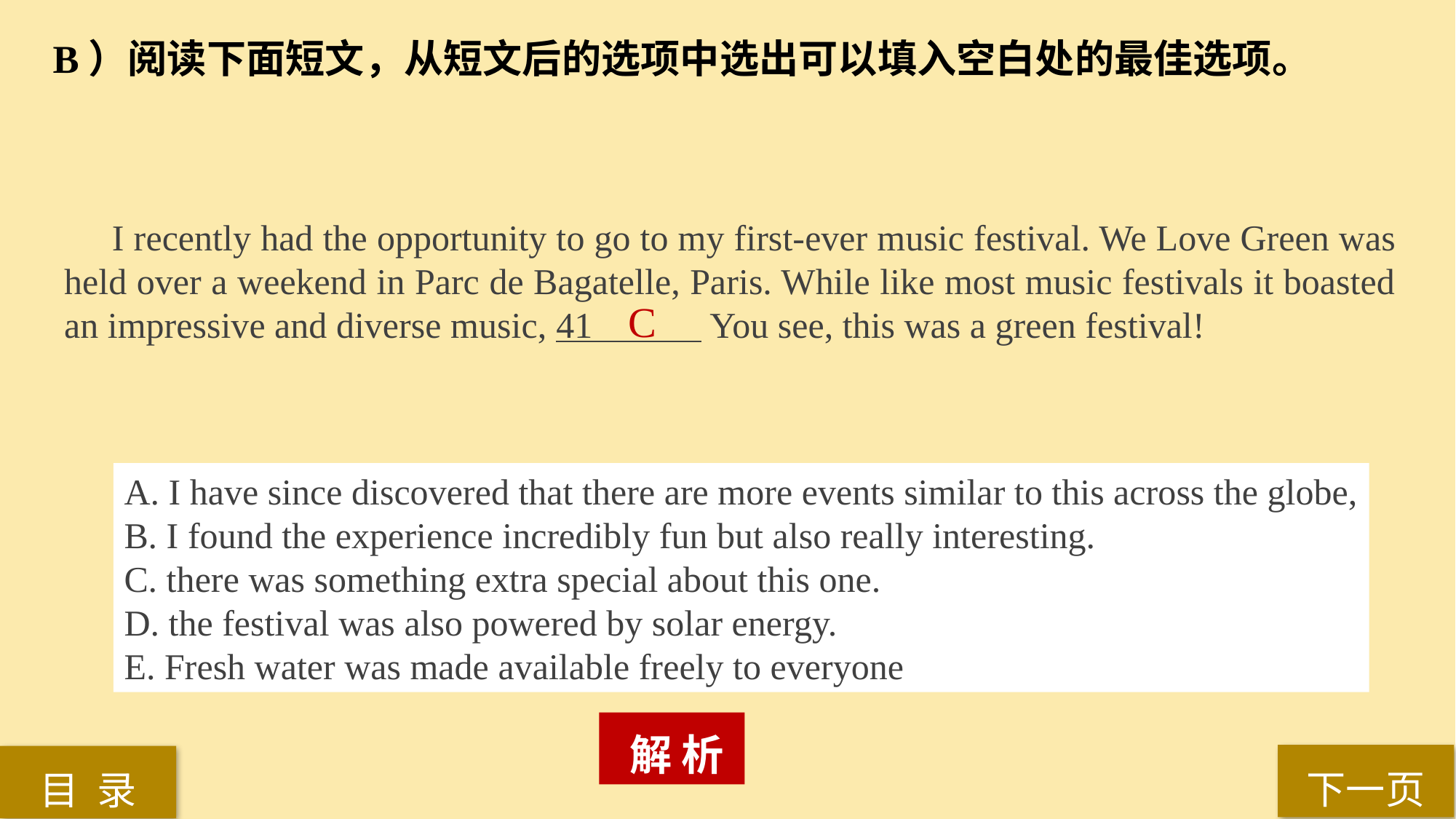

B）阅读下面短文，从短文后的选项中选出可以填入空白处的最佳选项。
     I recently had the opportunity to go to my first-ever music festival. We Love Green was
held over a weekend in Parc de Bagatelle, Paris. While like most music festivals it boasted an impressive and diverse music, 41             You see, this was a green festival!
C
A. I have since discovered that there are more events similar to this across the globe,
B. I found the experience incredibly fun but also really interesting.
C. there was something extra special about this one.
D. the festival was also powered by solar energy.
E. Fresh water was made available freely to everyone
 解 析